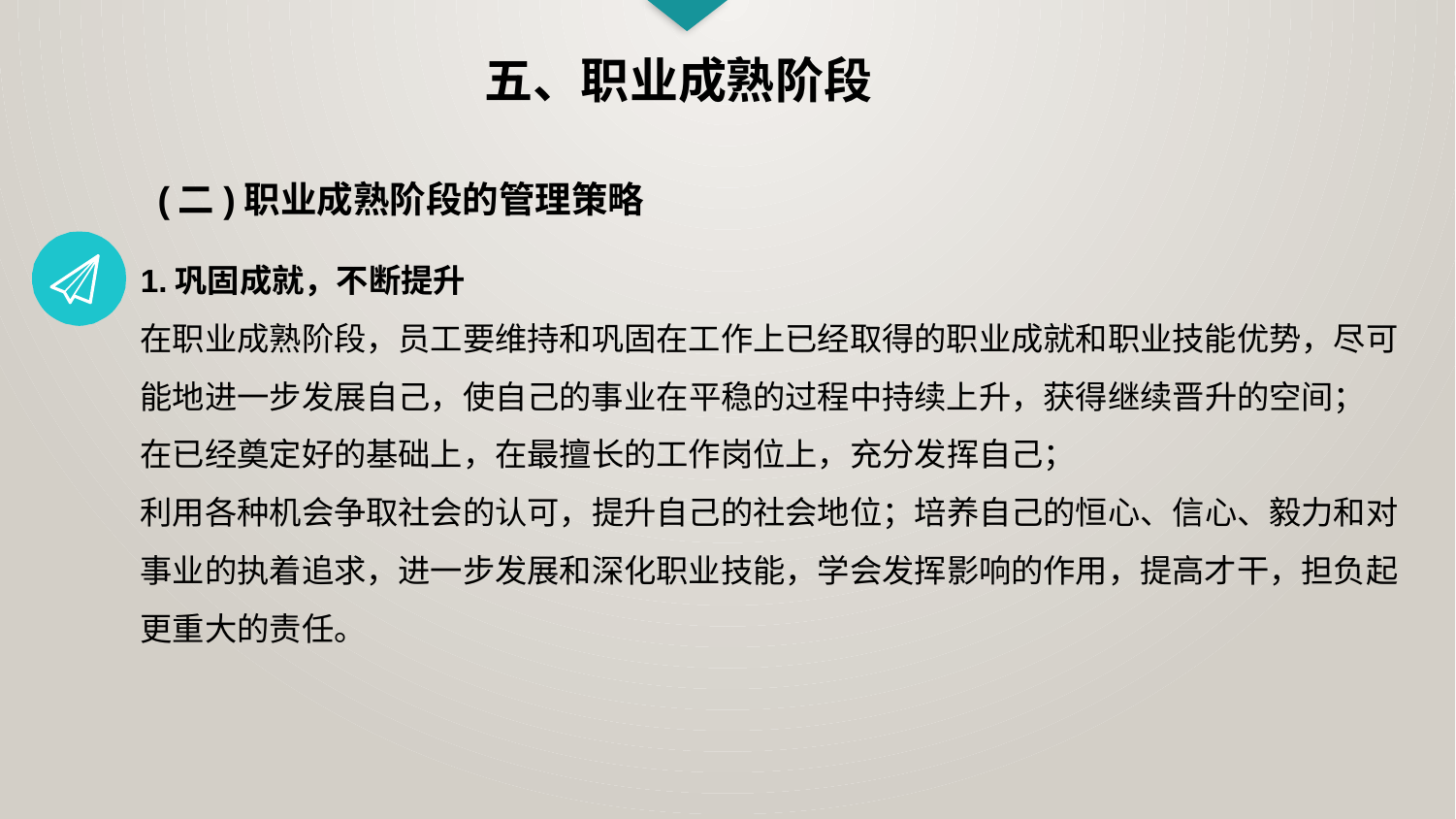

五、职业成熟阶段
(二)职业成熟阶段的管理策略

1.巩固成就，不断提升
在职业成熟阶段，员工要维持和巩固在工作上已经取得的职业成就和职业技能优势，尽可能地进一步发展自己，使自己的事业在平稳的过程中持续上升，获得继续晋升的空间；
在已经奠定好的基础上，在最擅长的工作岗位上，充分发挥自己；
利用各种机会争取社会的认可，提升自己的社会地位；培养自己的恒心、信心、毅力和对事业的执着追求，进一步发展和深化职业技能，学会发挥影响的作用，提高才干，担负起更重大的责任。

54